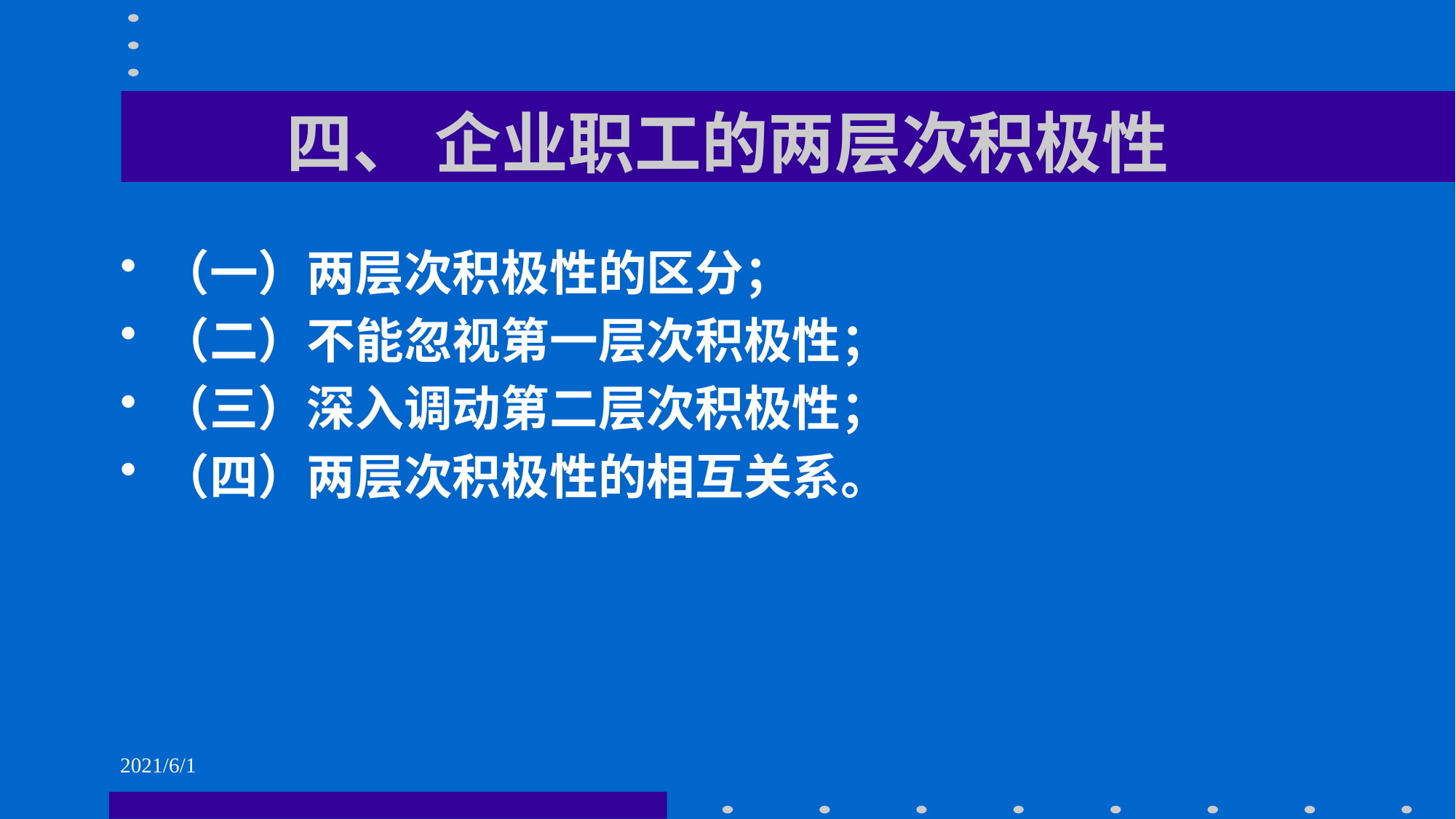

# 四、 企业职工的两层次积极性
（一）两层次积极性的区分；
（二）不能忽视第一层次积极性；
（三）深入调动第二层次积极性；
（四）两层次积极性的相互关系。

2021/6/1